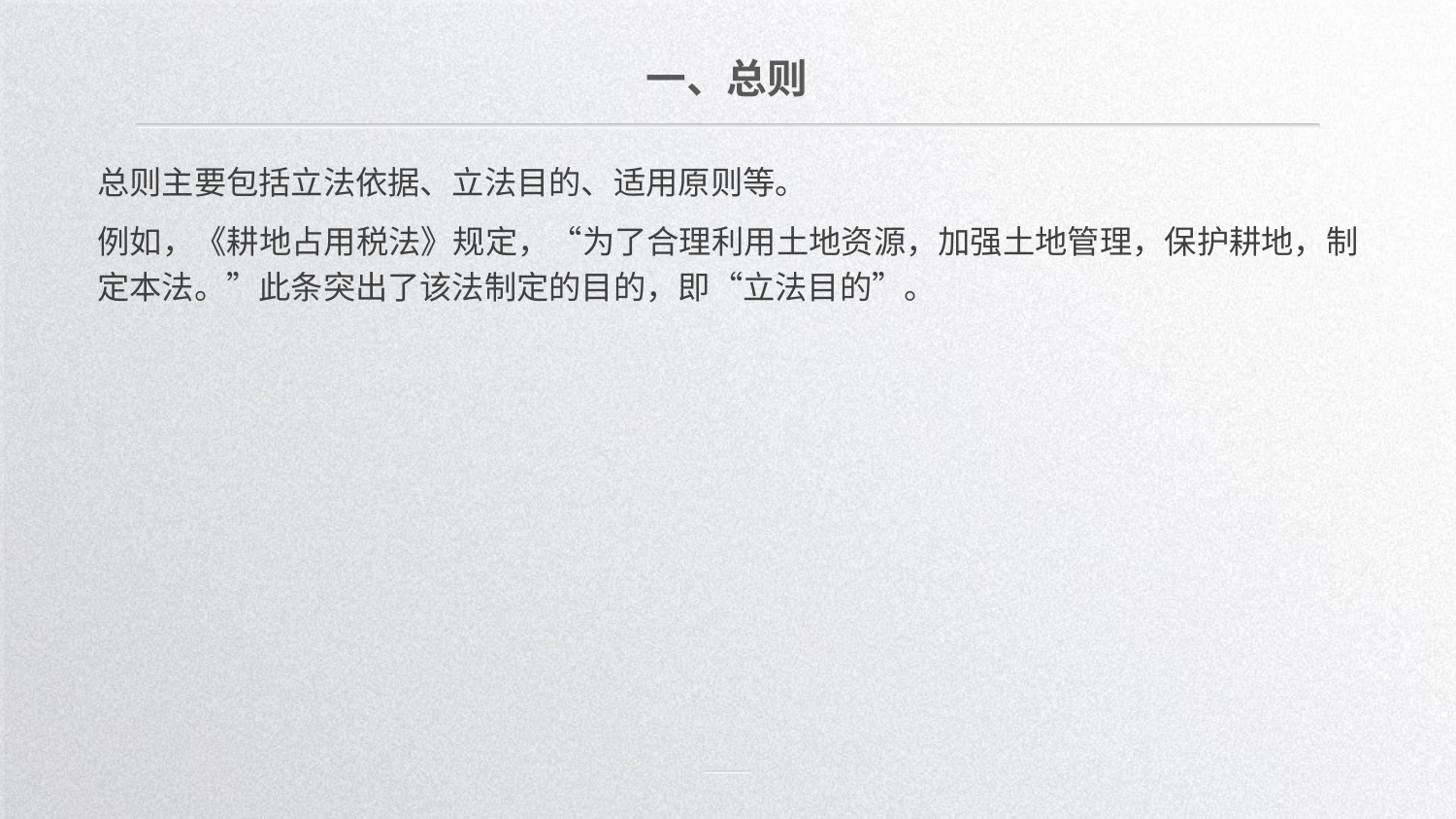

一、总则
总则主要包括立法依据、立法目的、适用原则等。
例如，《耕地占用税法》规定，“为了合理利用土地资源，加强土地管理，保护耕地，制定本法。”此条突出了该法制定的目的，即“立法目的”。